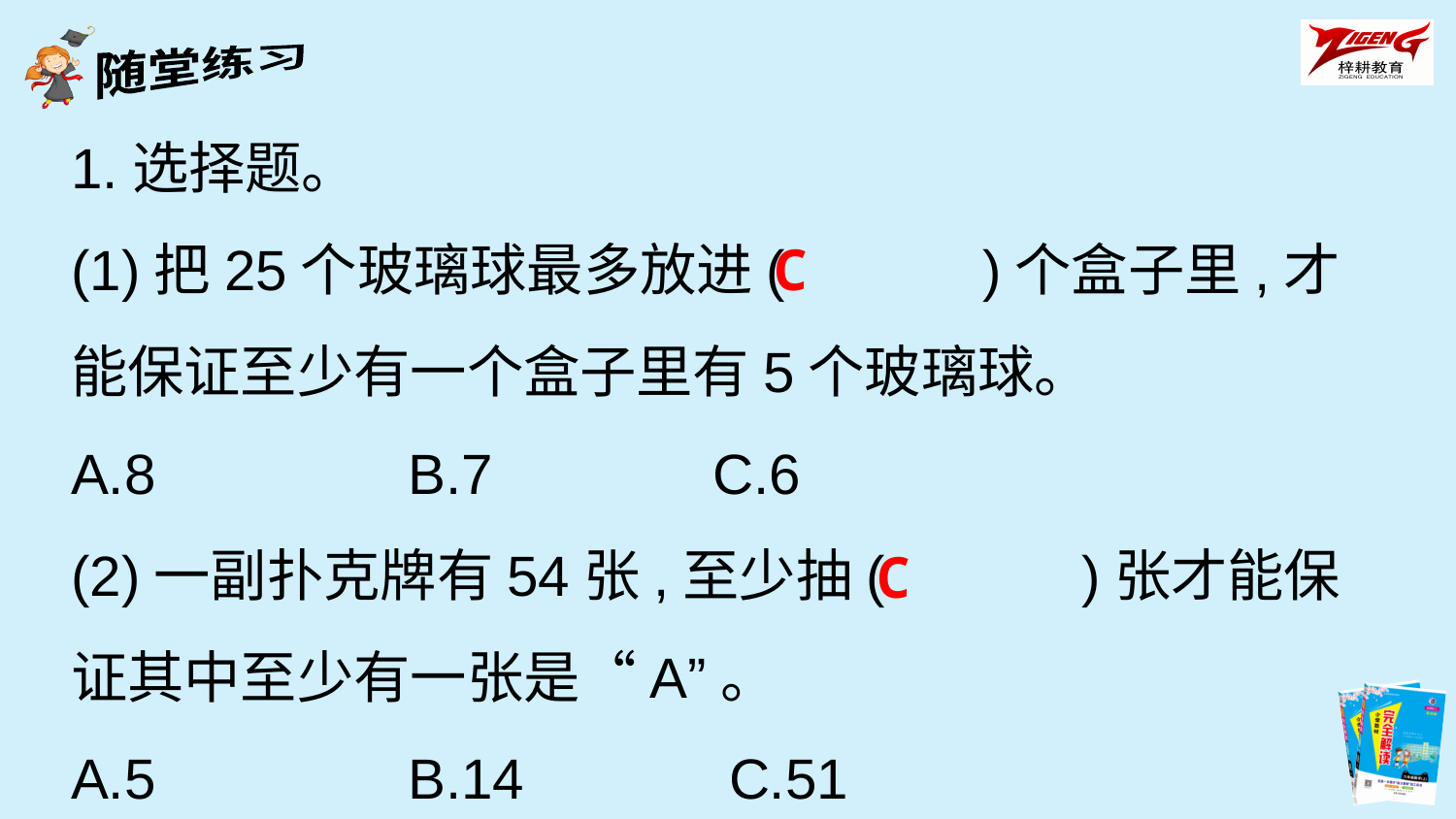

1.选择题。
(1)把25个玻璃球最多放进(　　　)个盒子里,才能保证至少有一个盒子里有5个玻璃球。
A.8                B.7              C.6
(2)一副扑克牌有54张,至少抽(　　　)张才能保证其中至少有一张是“A”。
A.5                B.14             C.51
C
C